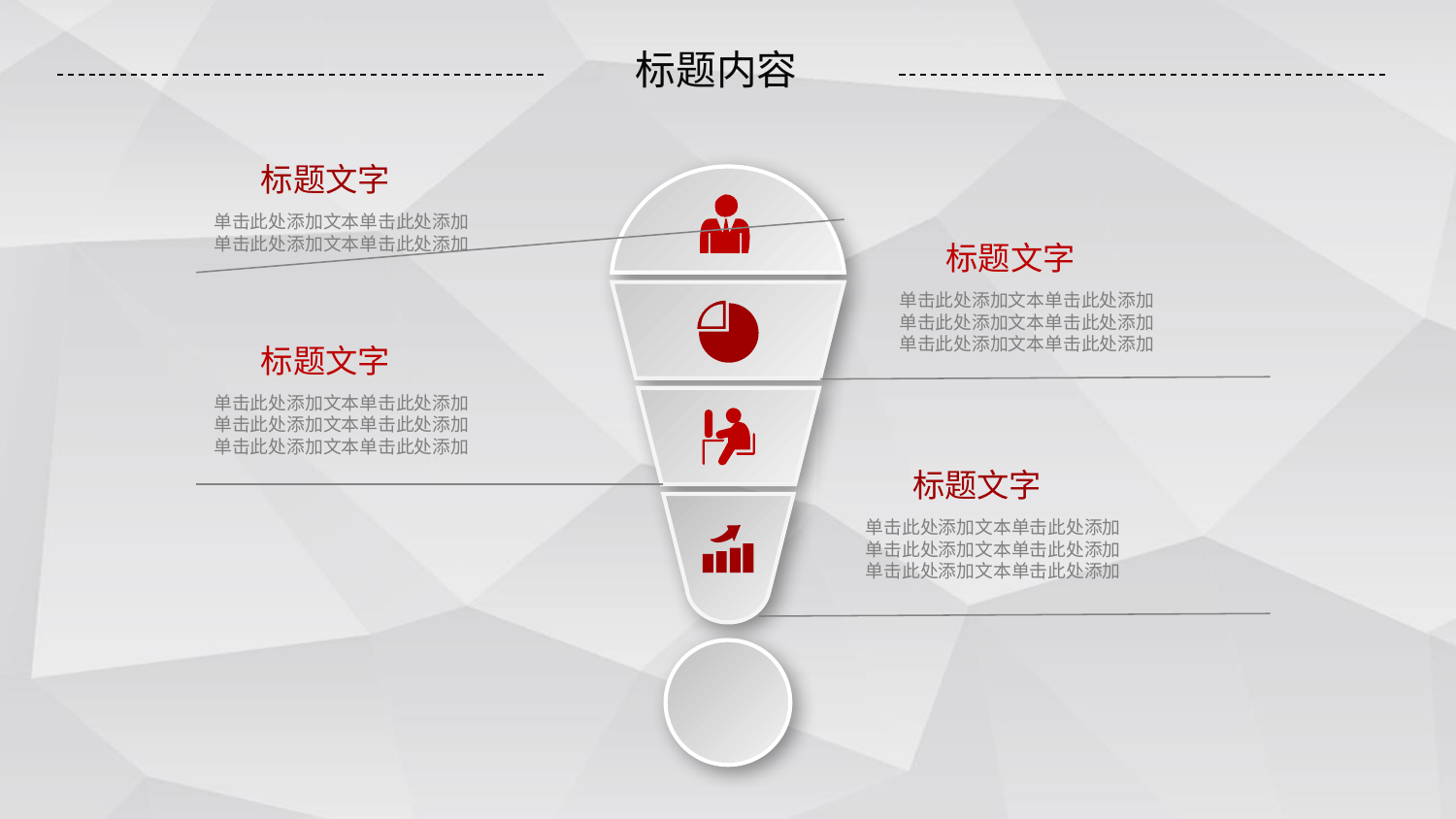

标题内容
标题文字
单击此处添加文本单击此处添加
单击此处添加文本单击此处添加
标题文字
单击此处添加文本单击此处添加
单击此处添加文本单击此处添加
单击此处添加文本单击此处添加

标题文字
单击此处添加文本单击此处添加
单击此处添加文本单击此处添加
单击此处添加文本单击此处添加
标题文字
单击此处添加文本单击此处添加
单击此处添加文本单击此处添加
单击此处添加文本单击此处添加